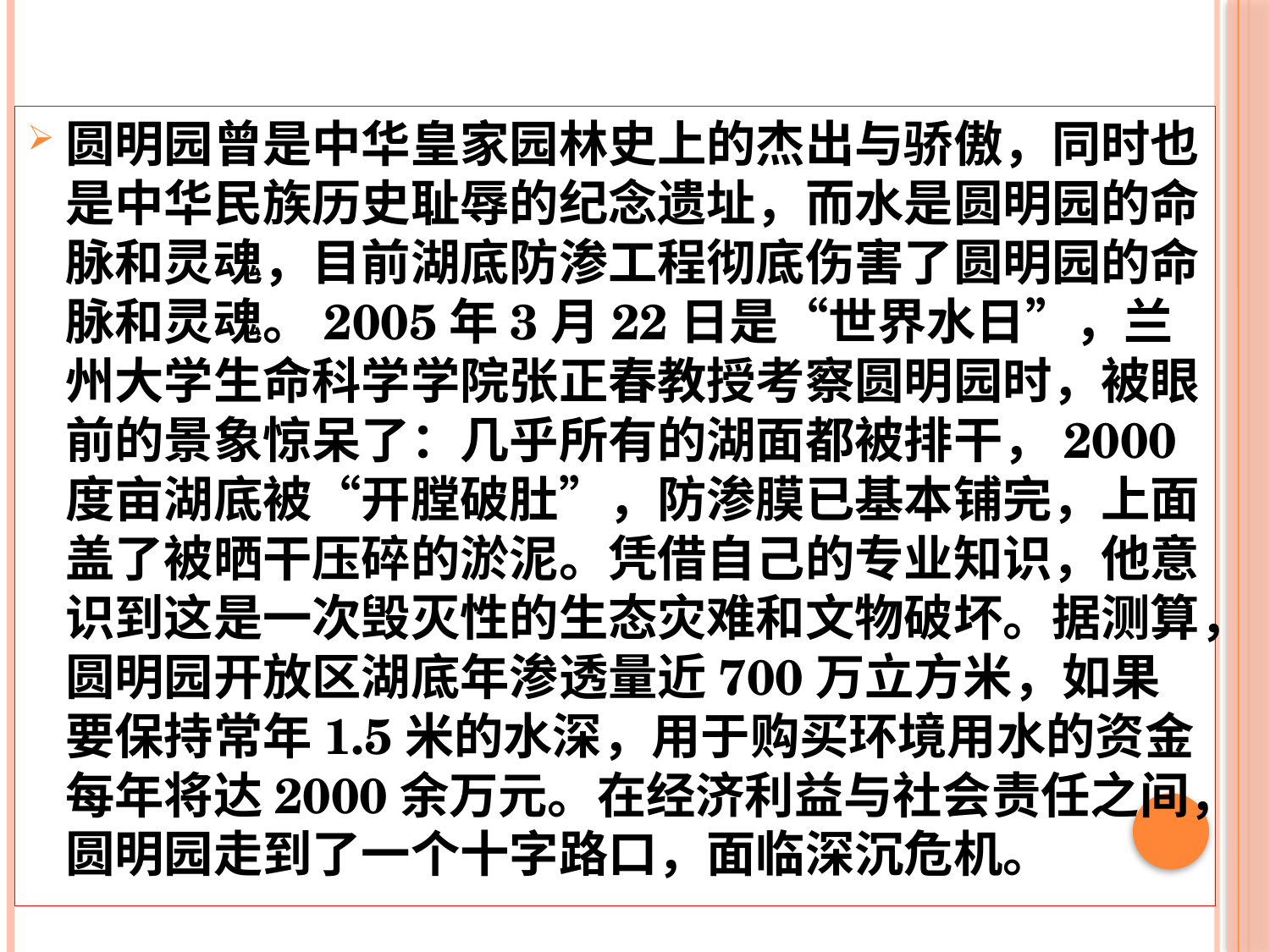

圆明园曾是中华皇家园林史上的杰出与骄傲，同时也是中华民族历史耻辱的纪念遗址，而水是圆明园的命脉和灵魂，目前湖底防渗工程彻底伤害了圆明园的命脉和灵魂。2005年3月22日是“世界水日”，兰州大学生命科学学院张正春教授考察圆明园时，被眼前的景象惊呆了：几乎所有的湖面都被排干，2000度亩湖底被“开膛破肚”，防渗膜已基本铺完，上面盖了被晒干压碎的淤泥。凭借自己的专业知识，他意识到这是一次毁灭性的生态灾难和文物破坏。据测算，圆明园开放区湖底年渗透量近700万立方米，如果要保持常年1.5米的水深，用于购买环境用水的资金每年将达2000余万元。在经济利益与社会责任之间，圆明园走到了一个十字路口，面临深沉危机。